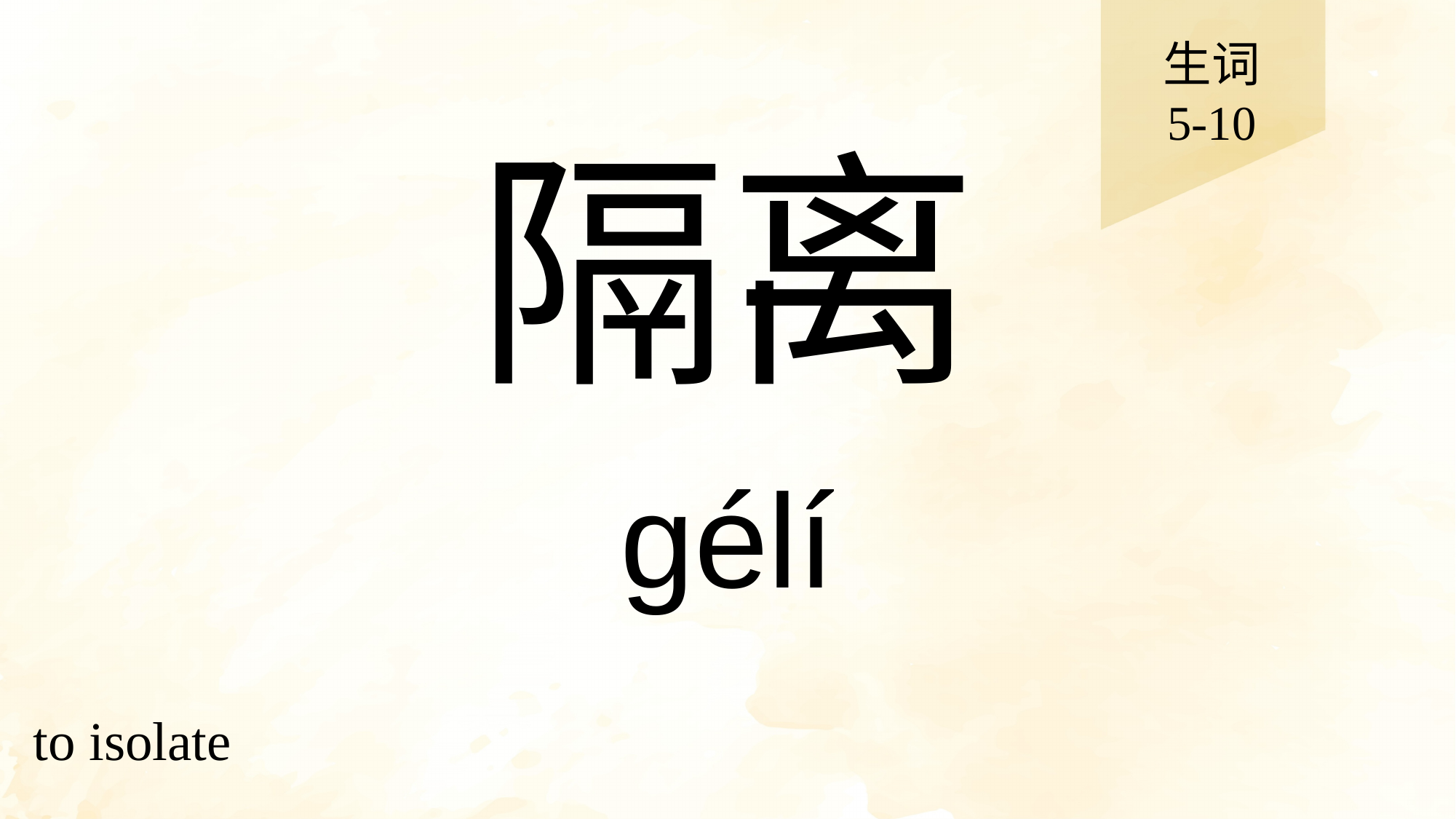

生词
5-10
# 隔离
gélí
to isolate